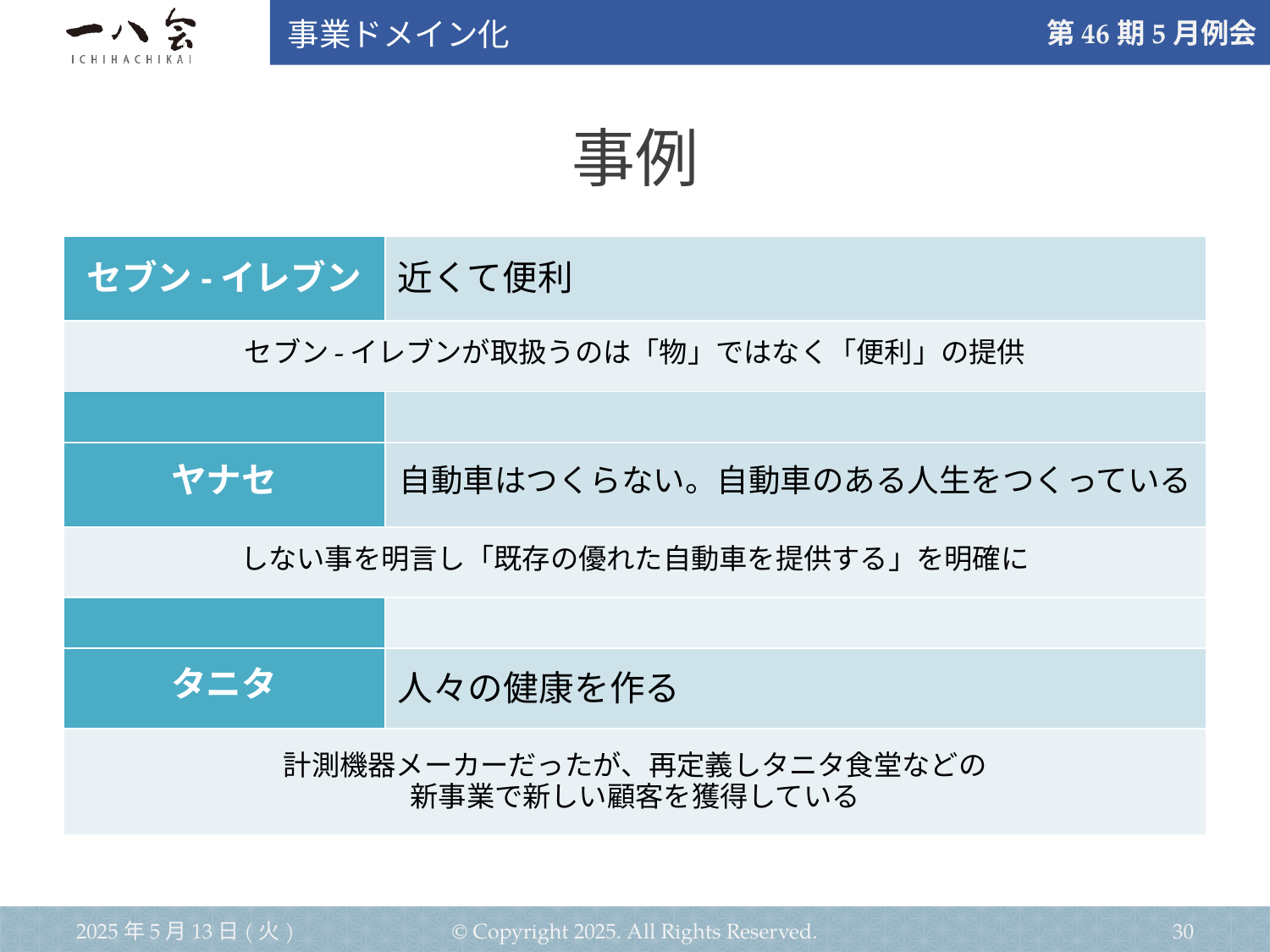

事業ドメイン化
事例
| セブン-イレブン | 近くて便利 |
| --- | --- |
| セブン-イレブンが取扱うのは「物」ではなく「便利」の提供 |  |
|  |  |
| ヤナセ | 自動車はつくらない。自動車のある人生をつくっている |
| しない事を明言し「既存の優れた自動車を提供する」を明確に |  |
|  |  |
| タニタ | 人々の健康を作る |
| 計測機器メーカーだったが、再定義しタニタ食堂などの 新事業で新しい顧客を獲得している |  |
2025年5月13日(火)
© Copyright 2025. All Rights Reserved.
30